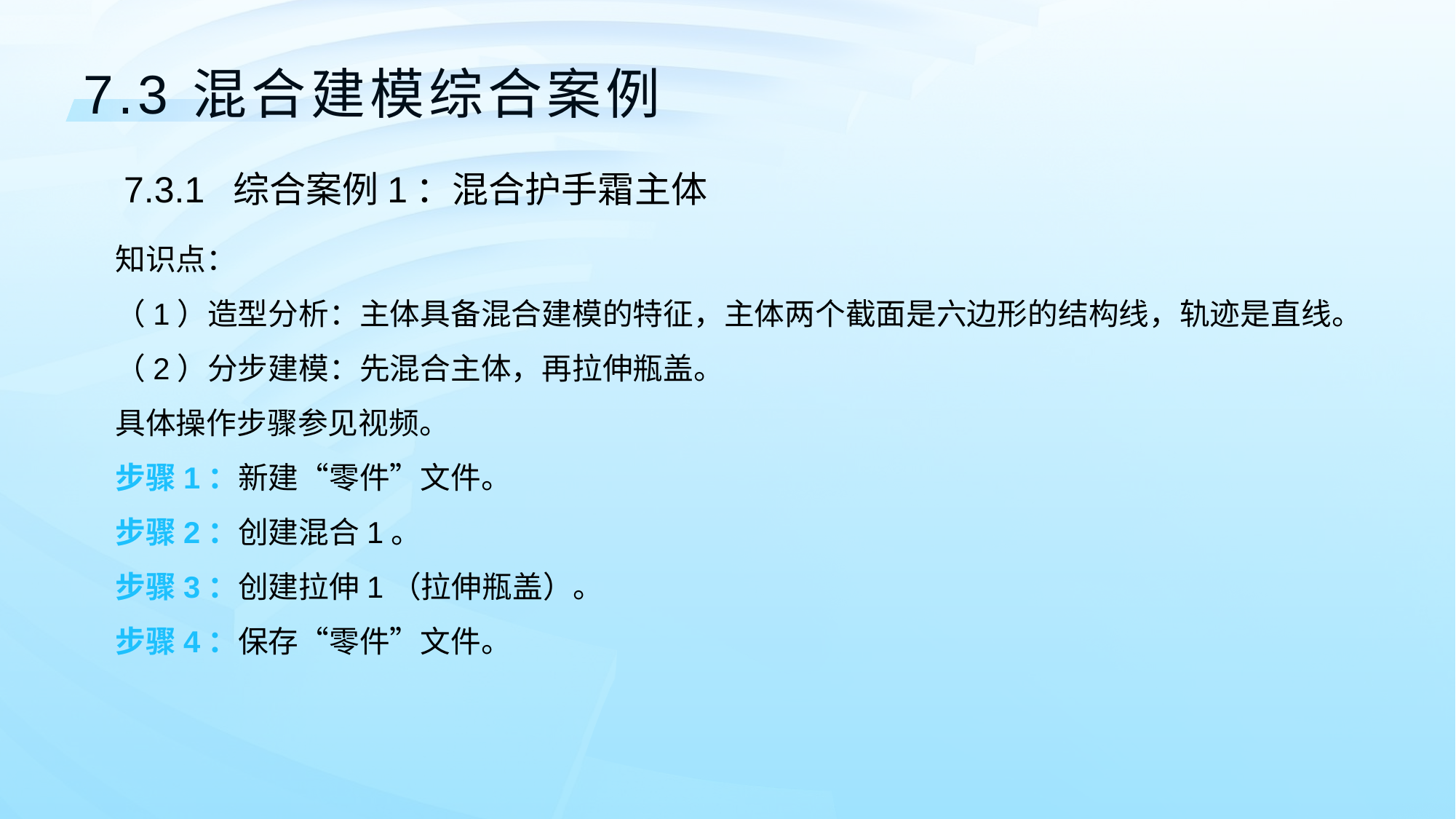

7.3	混合建模综合案例
7.3.1	综合案例1：混合护手霜主体
知识点：
（1）造型分析：主体具备混合建模的特征，主体两个截面是六边形的结构线，轨迹是直线。
（2）分步建模：先混合主体，再拉伸瓶盖。
具体操作步骤参见视频。
步骤1：新建“零件”文件。
步骤2：创建混合1。
步骤3：创建拉伸1（拉伸瓶盖）。
步骤4：保存“零件”文件。